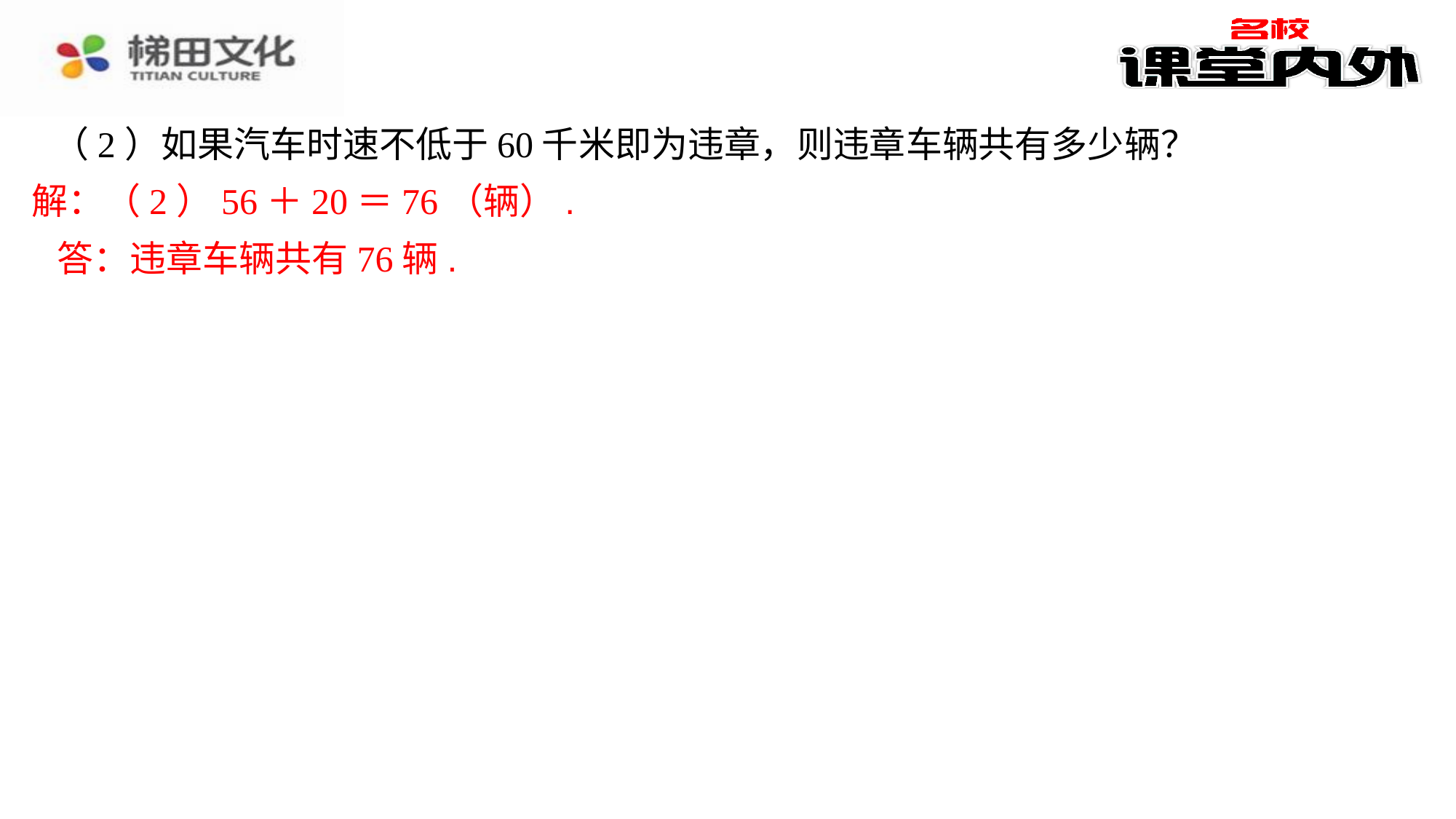

（2）如果汽车时速不低于60千米即为违章，则违章车辆共有多少辆？
解：（2）56＋20＝76（辆）.
答：违章车辆共有76辆.